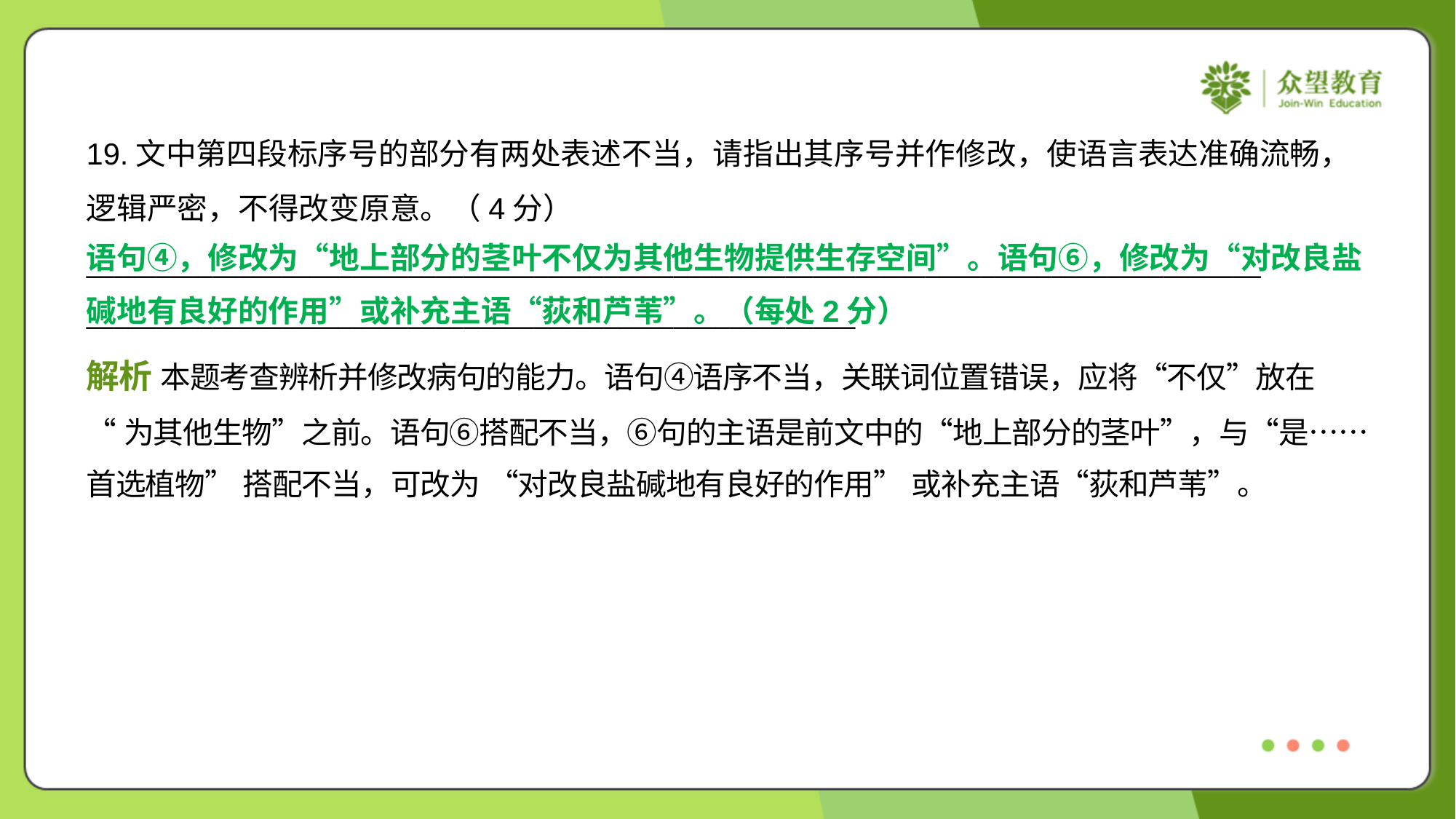

19.文中第四段标序号的部分有两处表述不当，请指出其序号并作修改，使语言表达准确流畅，
逻辑严密，不得改变原意。（4分）
____________________________________________________________________________________
_______________________________________________________
语句④，修改为“地上部分的茎叶不仅为其他生物提供生存空间”。语句⑥，修改为“对改良盐
碱地有良好的作用”或补充主语“荻和芦苇”。（每处2分）
解析 本题考查辨析并修改病句的能力。语句④语序不当，关联词位置错误，应将“不仅”放在
“为其他生物”之前。语句⑥搭配不当，⑥句的主语是前文中的“地上部分的茎叶”，与“是……
首选植物” 搭配不当，可改为 “对改良盐碱地有良好的作用” 或补充主语“荻和芦苇”。